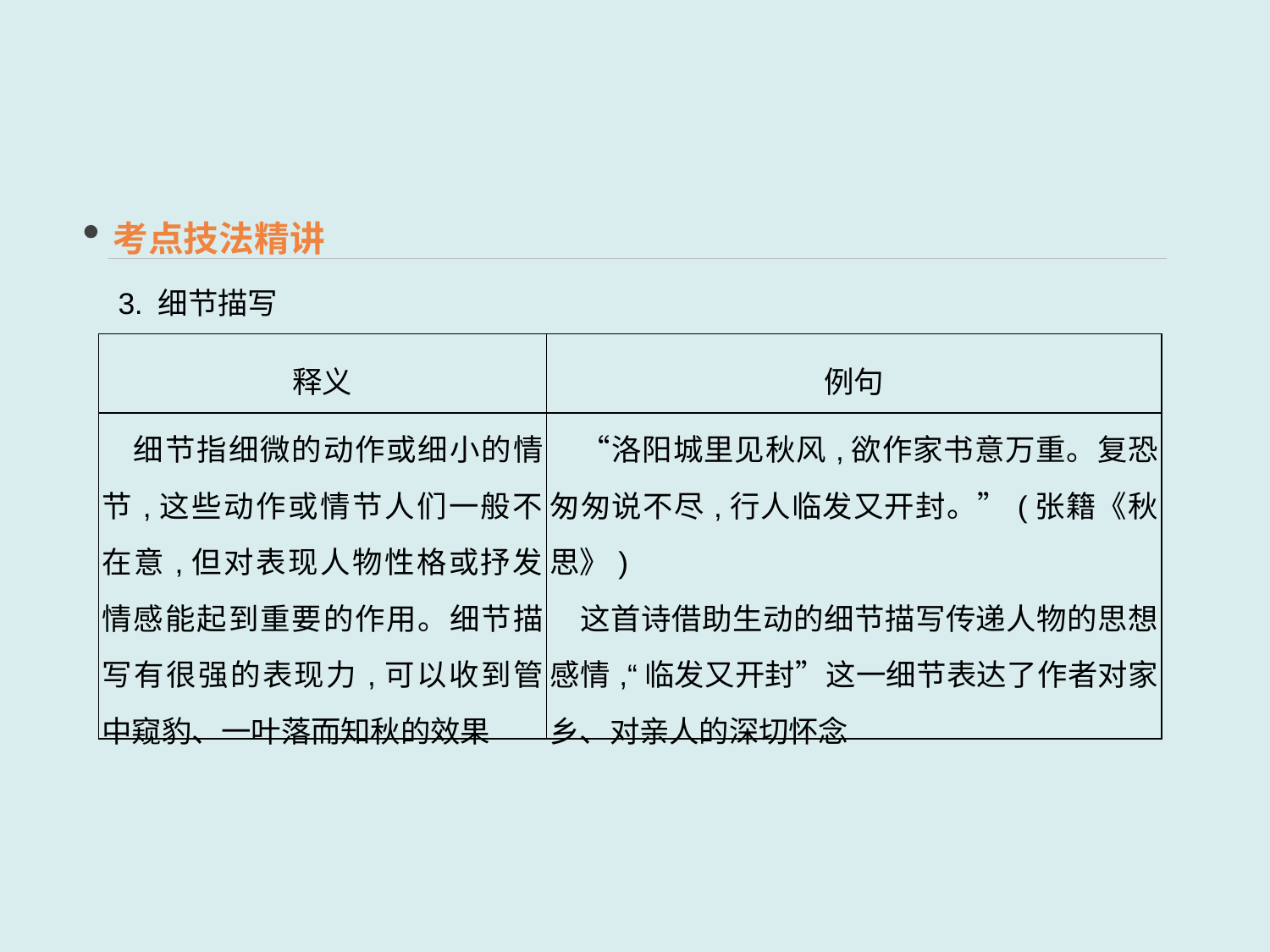

考点技法精讲

3. 细节描写
| 释义 | 例句 |
| --- | --- |
| 细节指细微的动作或细小的情节,这些动作或情节人们一般不在意,但对表现人物性格或抒发情感能起到重要的作用。细节描写有很强的表现力,可以收到管中窥豹、一叶落而知秋的效果 | “洛阳城里见秋风,欲作家书意万重。复恐匆匆说不尽,行人临发又开封。”(张籍《秋思》) 　这首诗借助生动的细节描写传递人物的思想感情,“临发又开封”这一细节表达了作者对家乡、对亲人的深切怀念 |